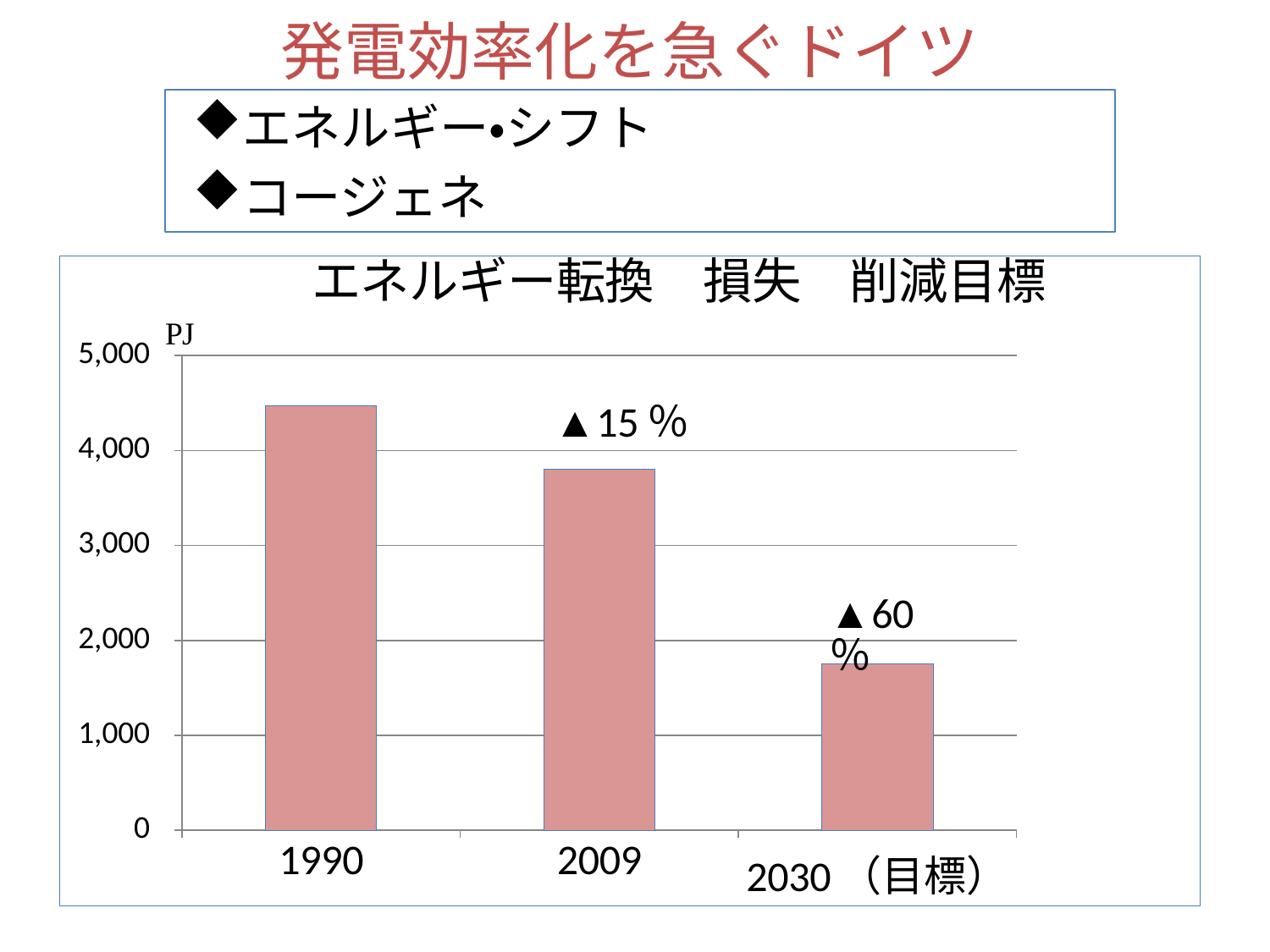

発電効率化を急ぐドイツ
エネルギー・シフト
コージェネ

### Chart

| Category | ドイツ |
|---|---|
| 1990 | 4475.126000000002 |
| 2009 | 3799.0 |
| 2030（目標） | 1754.0 |